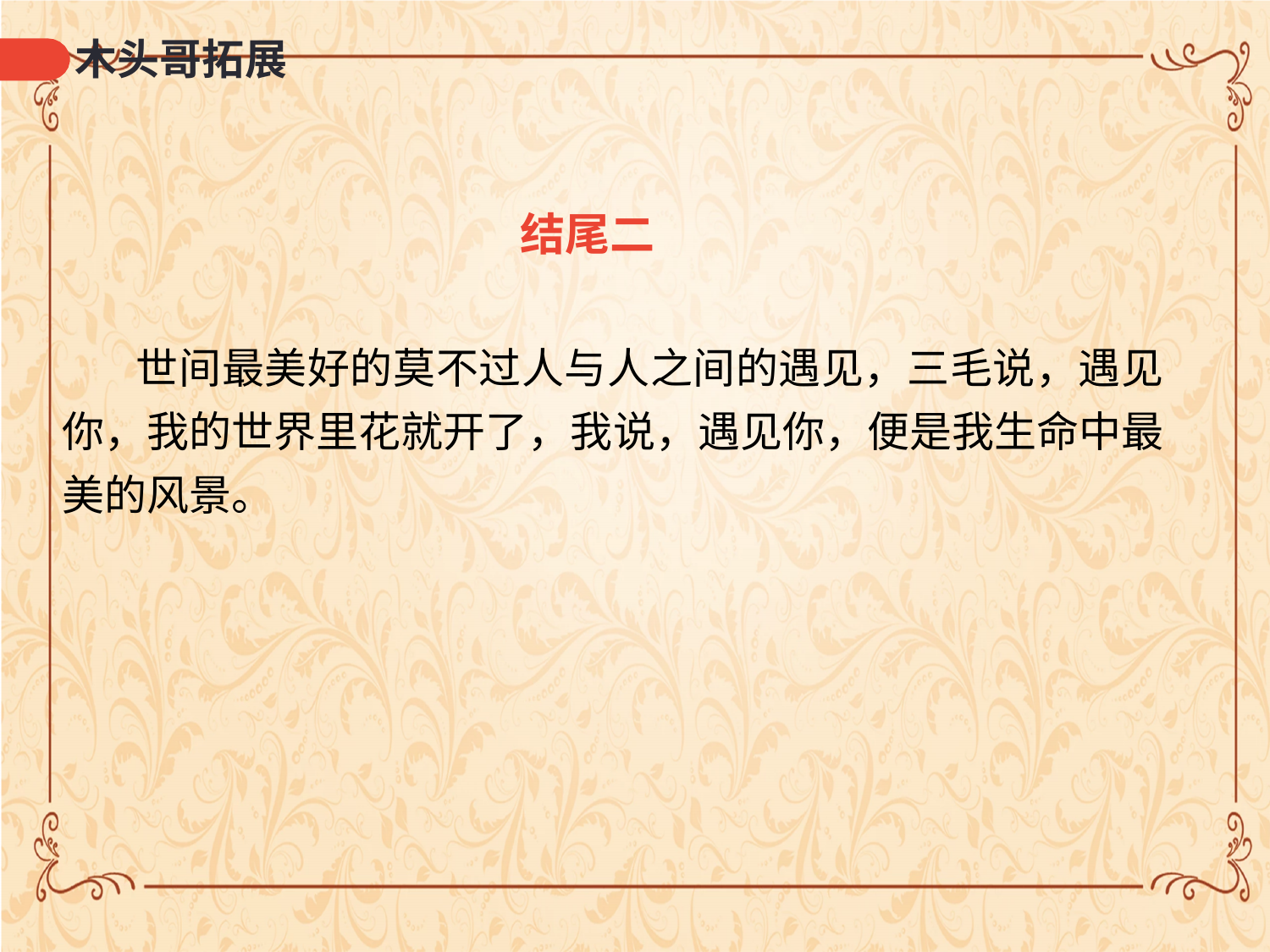

# 木头哥拓展

结尾二

世间最美好的莫不过人与人之间的遇见，三毛说，遇见 你，我的世界里花就开了，我说，遇见你，便是我生命中最 美的风景。